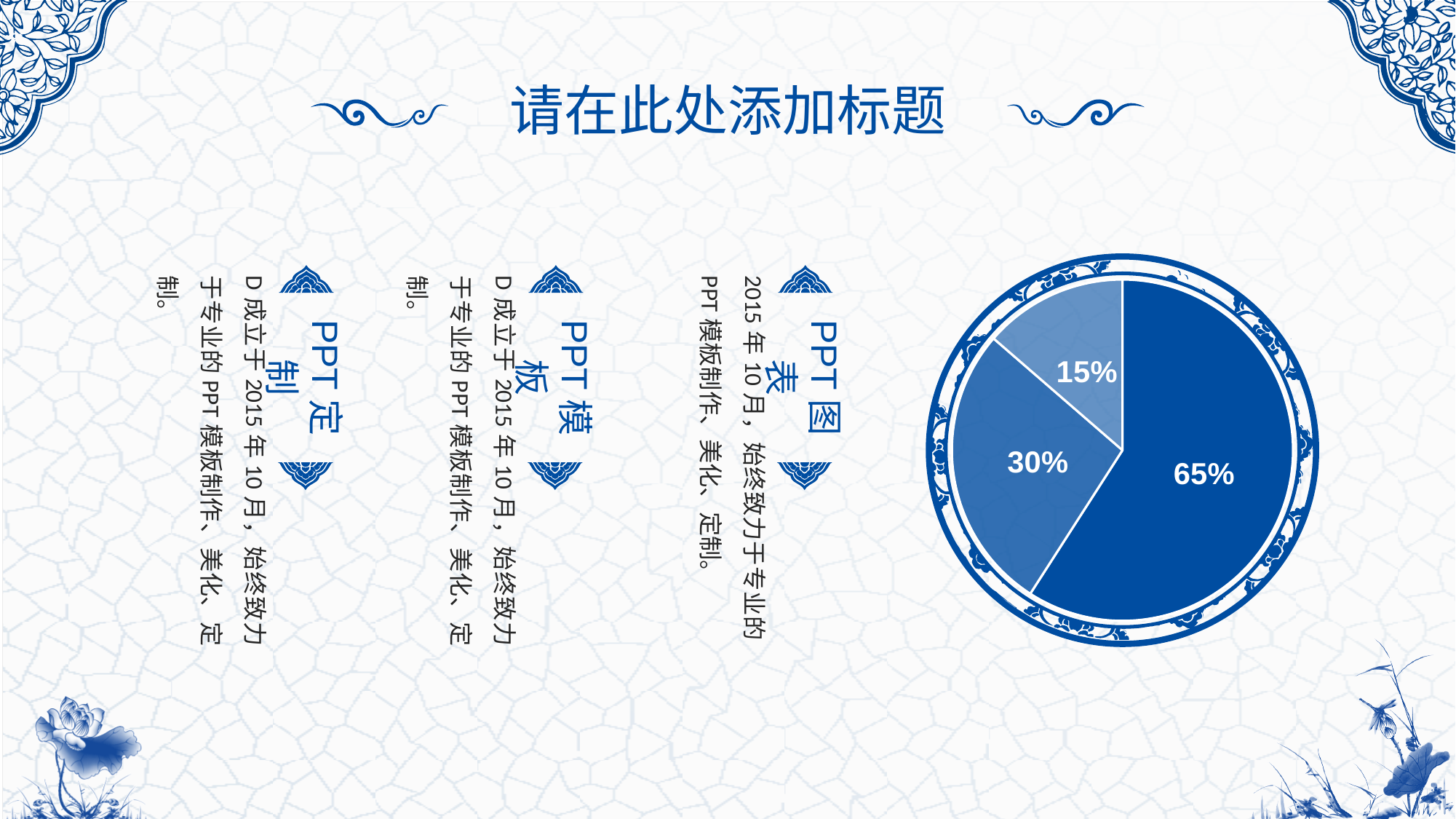

请在此处添加标题

D成立于2015年10月，始终致力于专业的PPT模板制作、美化、定制。

D成立于2015年10月，始终致力于专业的PPT模板制作、美化、定制。

2015年10月，始终致力于专业的PPT模板制作、美化、定制。

### Chart

| Category | 销售额 |
|---|---|
| 第一季度 | 0.65 |
| 第二季度 | 0.3 |
| 第三季度 | 0.15 |
PPT定制
PPT模板
PPT图表